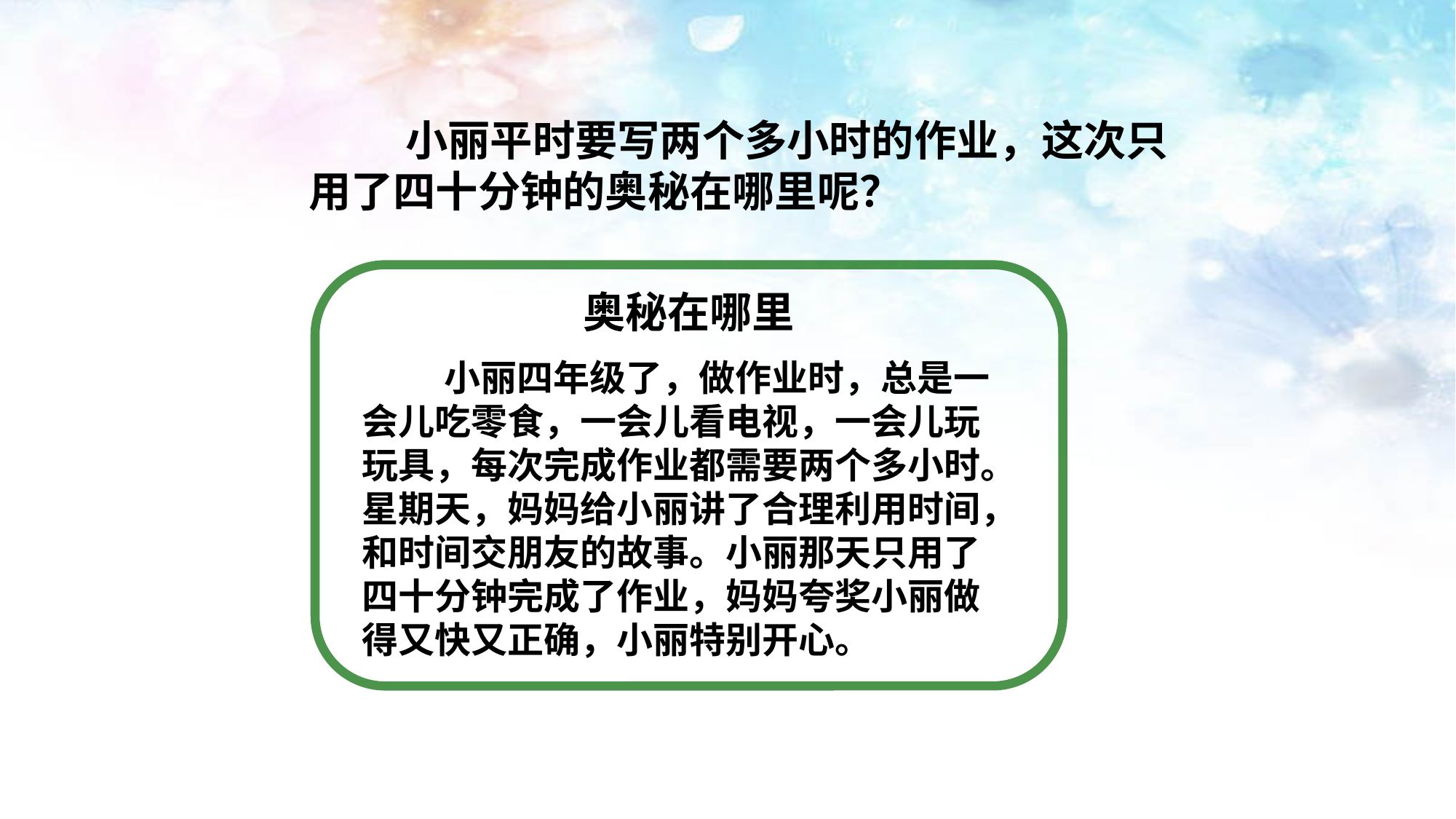

小丽平时要写两个多小时的作业，这次只用了四十分钟的奥秘在哪里呢？

奥秘在哪里
         小丽四年级了，做作业时，总是一会儿吃零食，一会儿看电视，一会儿玩玩具，每次完成作业都需要两个多小时。星期天，妈妈给小丽讲了合理利用时间，和时间交朋友的故事。小丽那天只用了四十分钟完成了作业，妈妈夸奖小丽做得又快又正确，小丽特别开心。